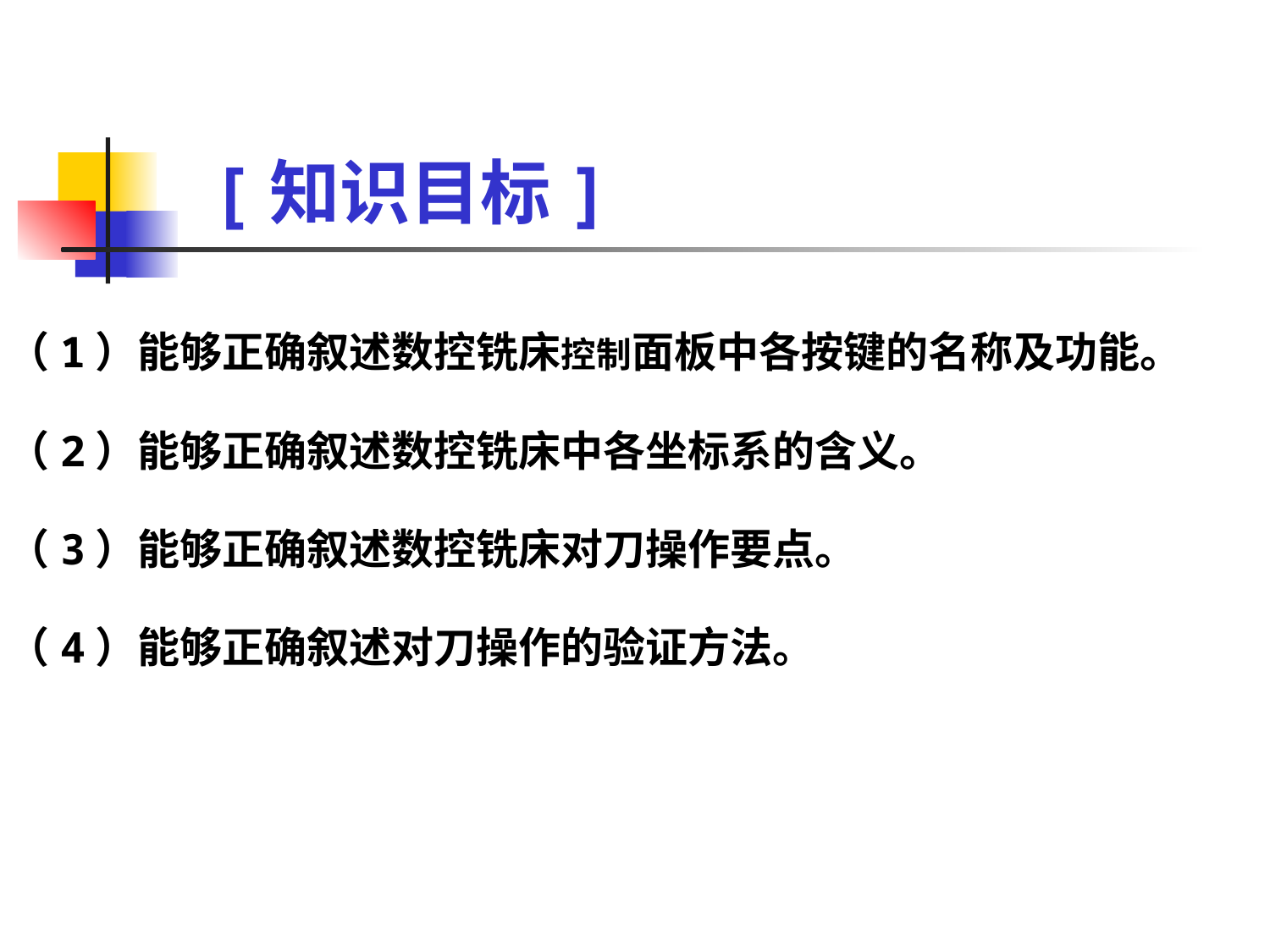

# [知识目标]
（1）能够正确叙述数控铣床控制面板中各按键的名称及功能。
（2）能够正确叙述数控铣床中各坐标系的含义。
（3）能够正确叙述数控铣床对刀操作要点。
（4）能够正确叙述对刀操作的验证方法。